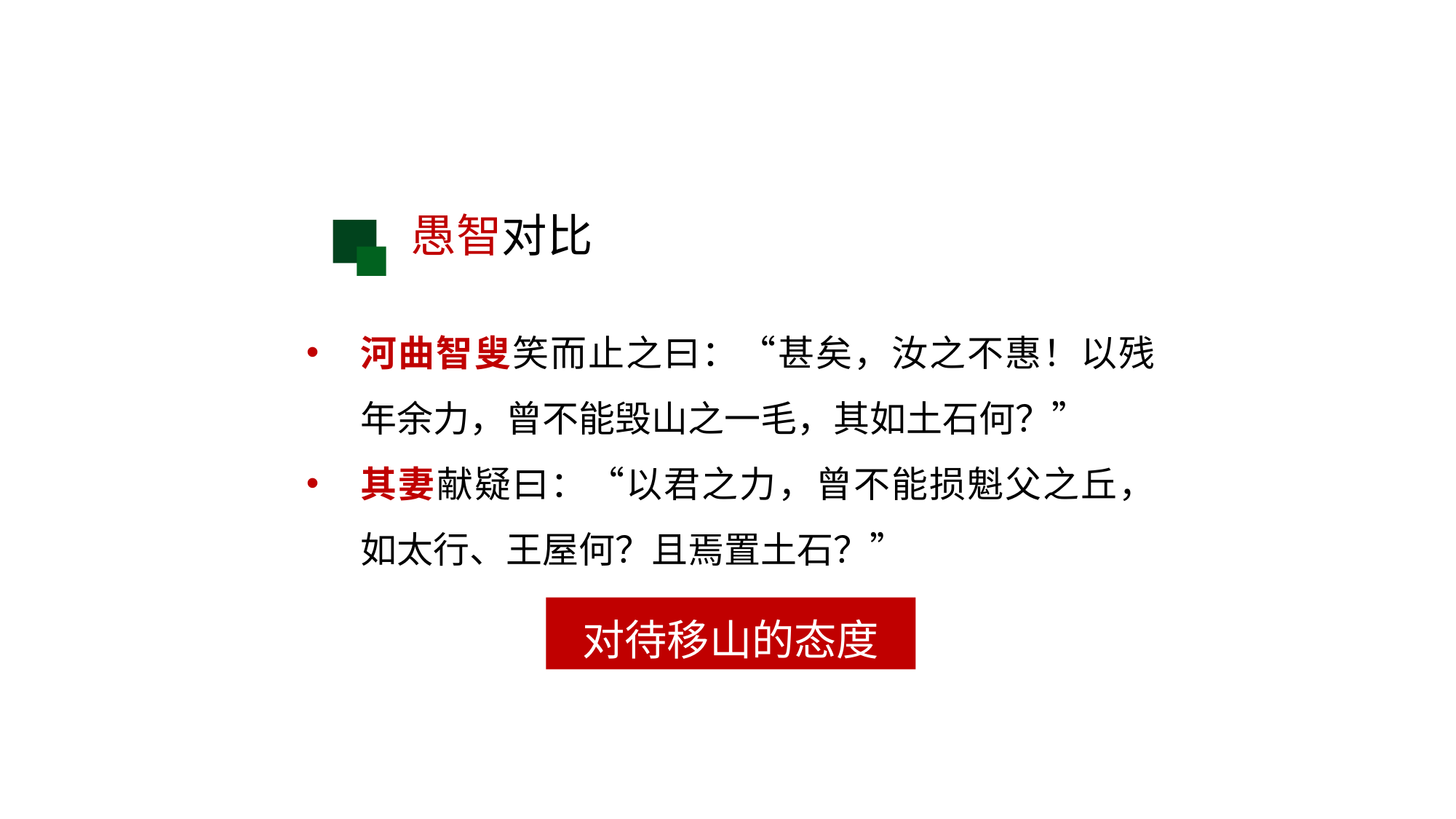

愚智对比

河曲智叟笑而止之曰：“甚矣，汝之不惠！以残年余力，曾不能毁山之一毛，其如土石何？”
其妻献疑曰：“以君之力，曾不能损魁父之丘，如太行、王屋何？且焉置土石？”
对待移山的态度